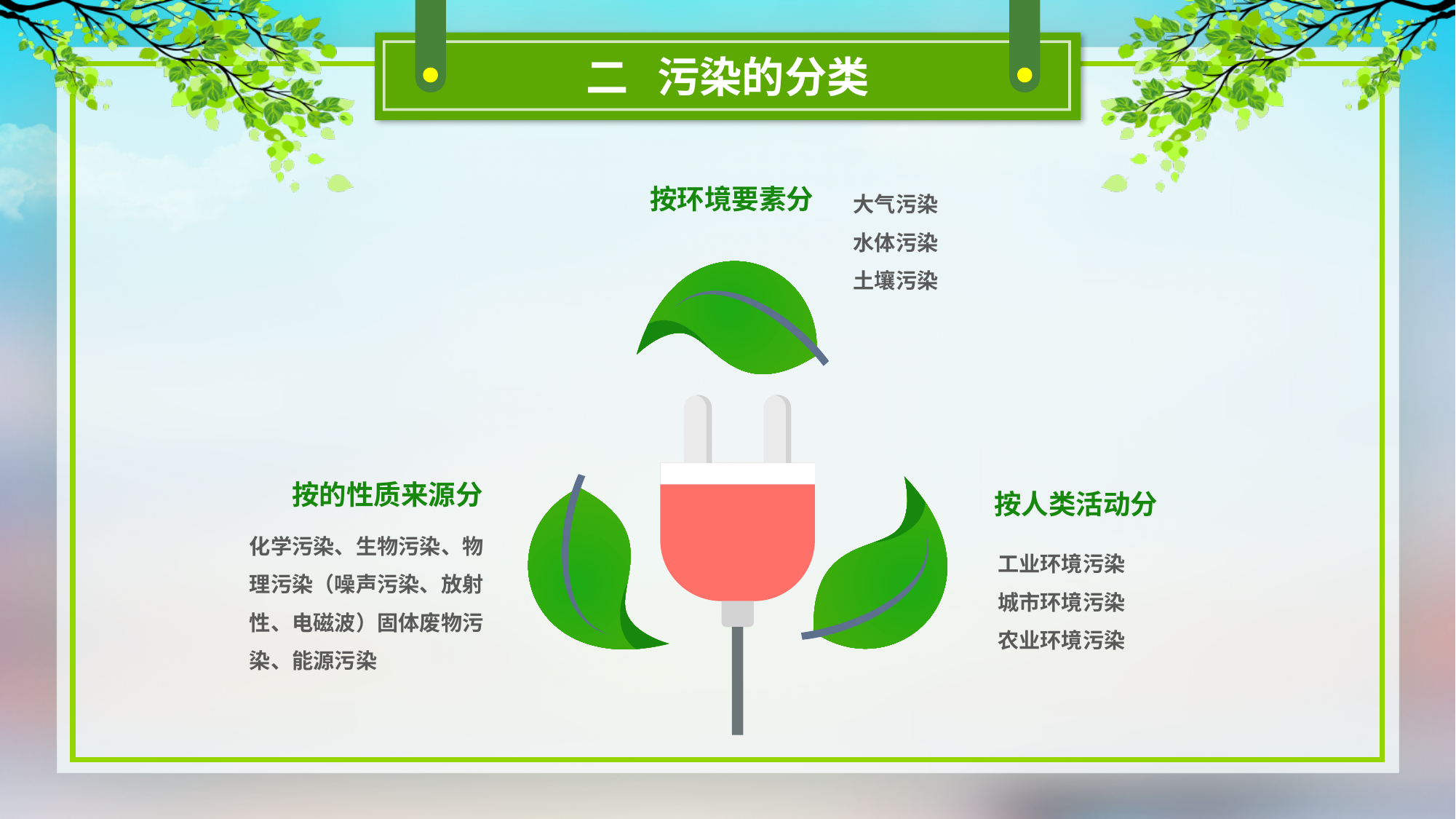

二   污染的分类
大气污染
水体污染
土壤污染
按环境要素分

按的性质来源分
按人类活动分
化学污染、生物污染、物理污染（噪声污染、放射性、电磁波）固体废物污染、能源污染
工业环境污染
城市环境污染
农业环境污染